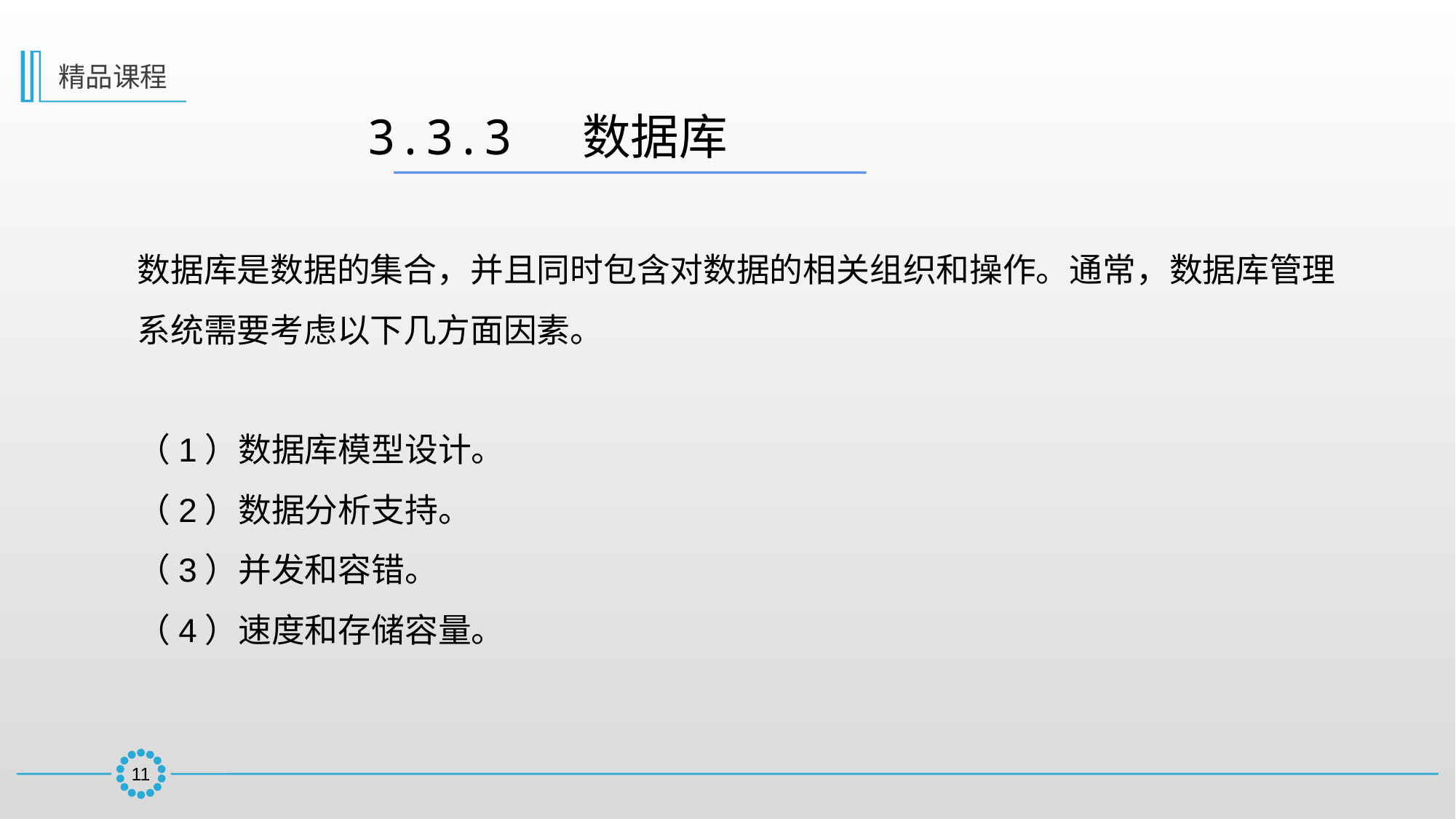

精品课程
3.3.3  数据库

数据库是数据的集合，并且同时包含对数据的相关组织和操作。通常，数据库管理系统需要考虑以下几方面因素。

（1）数据库模型设计。
（2）数据分析支持。
（3）并发和容错。
（4）速度和存储容量。

11